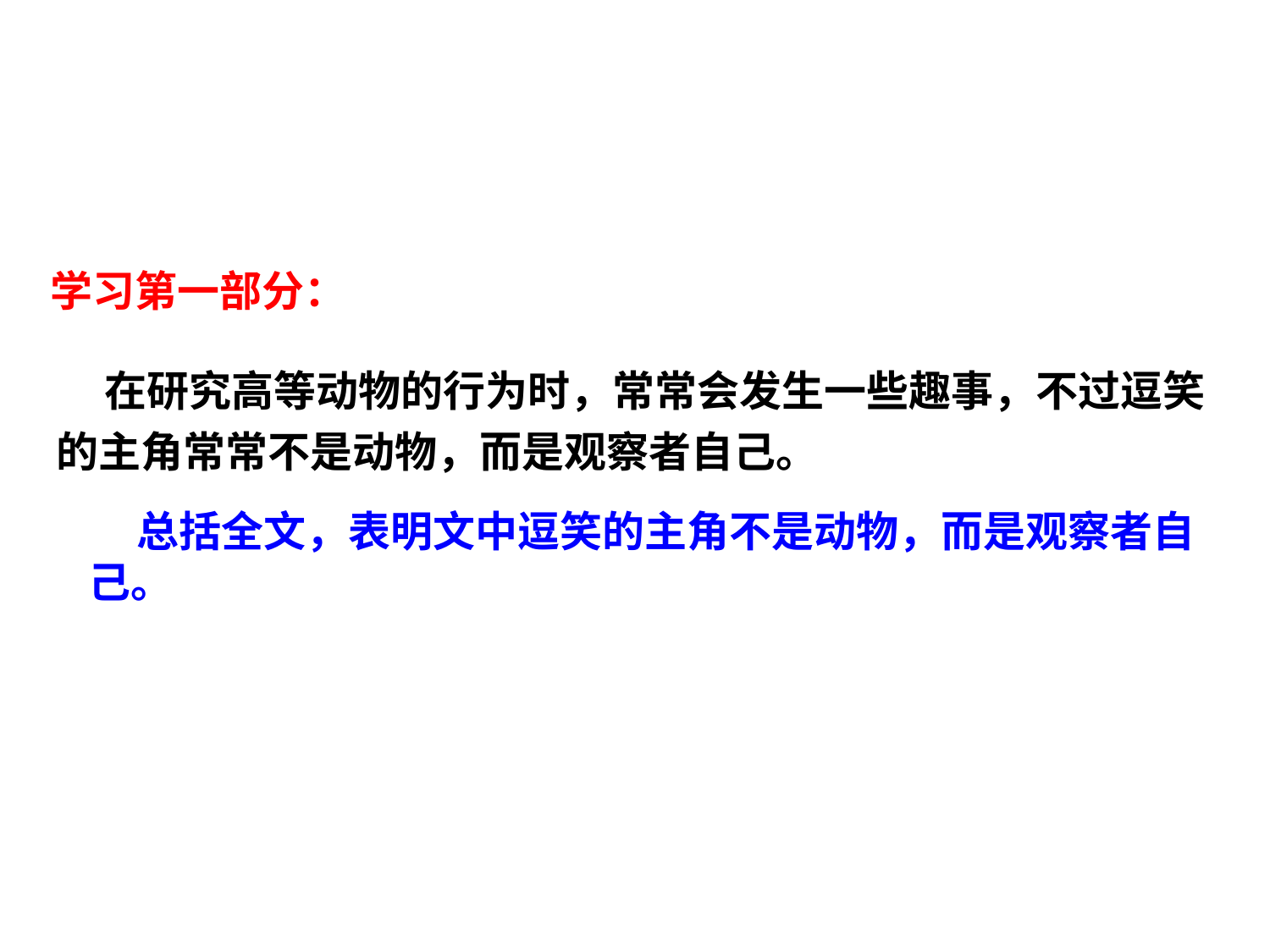

学习第一部分：
    在研究高等动物的行为时，常常会发生一些趣事，不过逗笑的主角常常不是动物，而是观察者自己。
    总括全文，表明文中逗笑的主角不是动物，而是观察者自己。